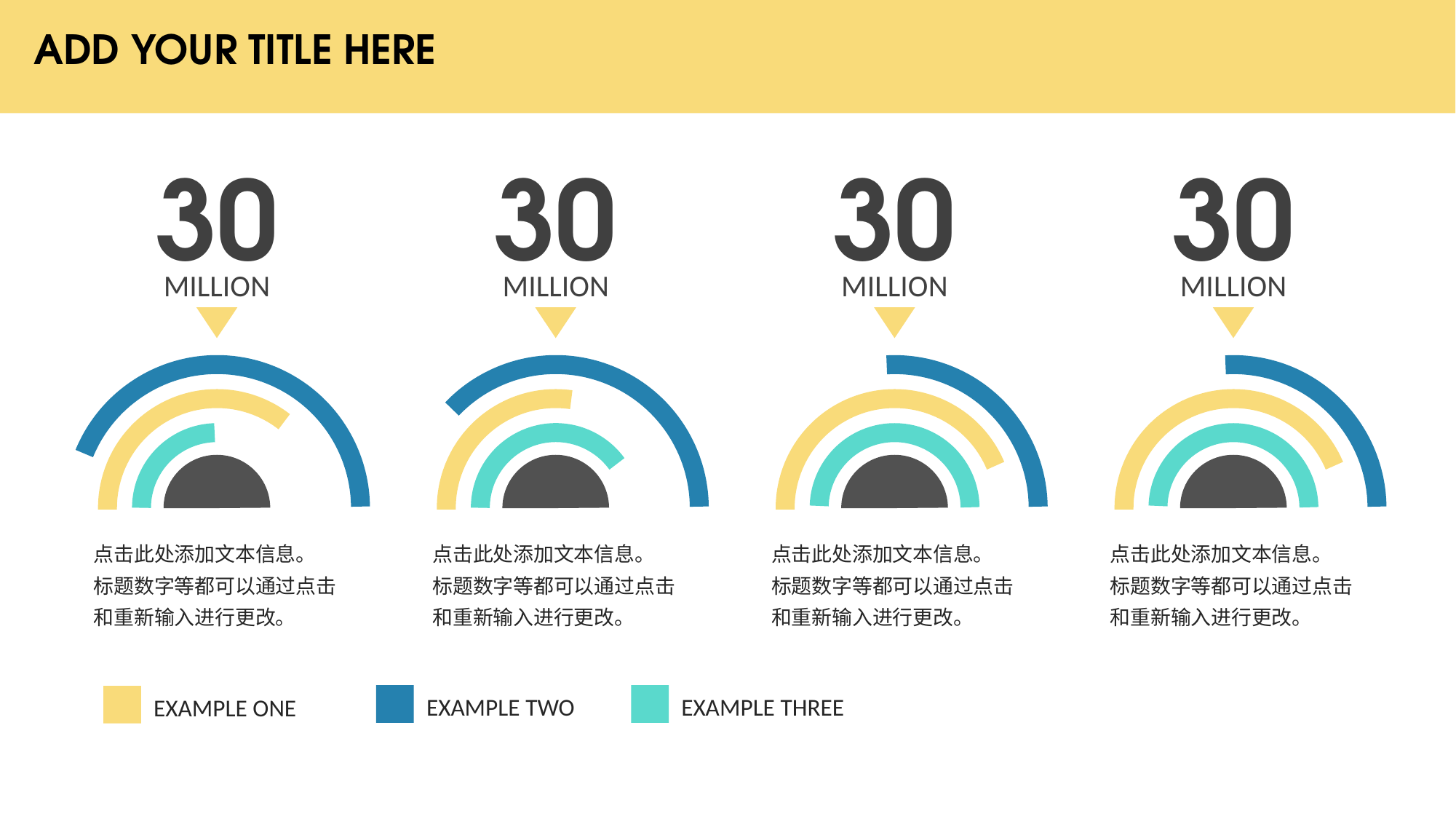

ADD YOUR TITLE HERE
30
30
30
30
MILLION
MILLION
MILLION
MILLION

点击此处添加文本信息。
标题数字等都可以通过点击和重新输入进行更改。
点击此处添加文本信息。
标题数字等都可以通过点击和重新输入进行更改。
点击此处添加文本信息。
标题数字等都可以通过点击和重新输入进行更改。
点击此处添加文本信息。
标题数字等都可以通过点击和重新输入进行更改。
EXAMPLE TWO

EXAMPLE THREE

EXAMPLE ONE